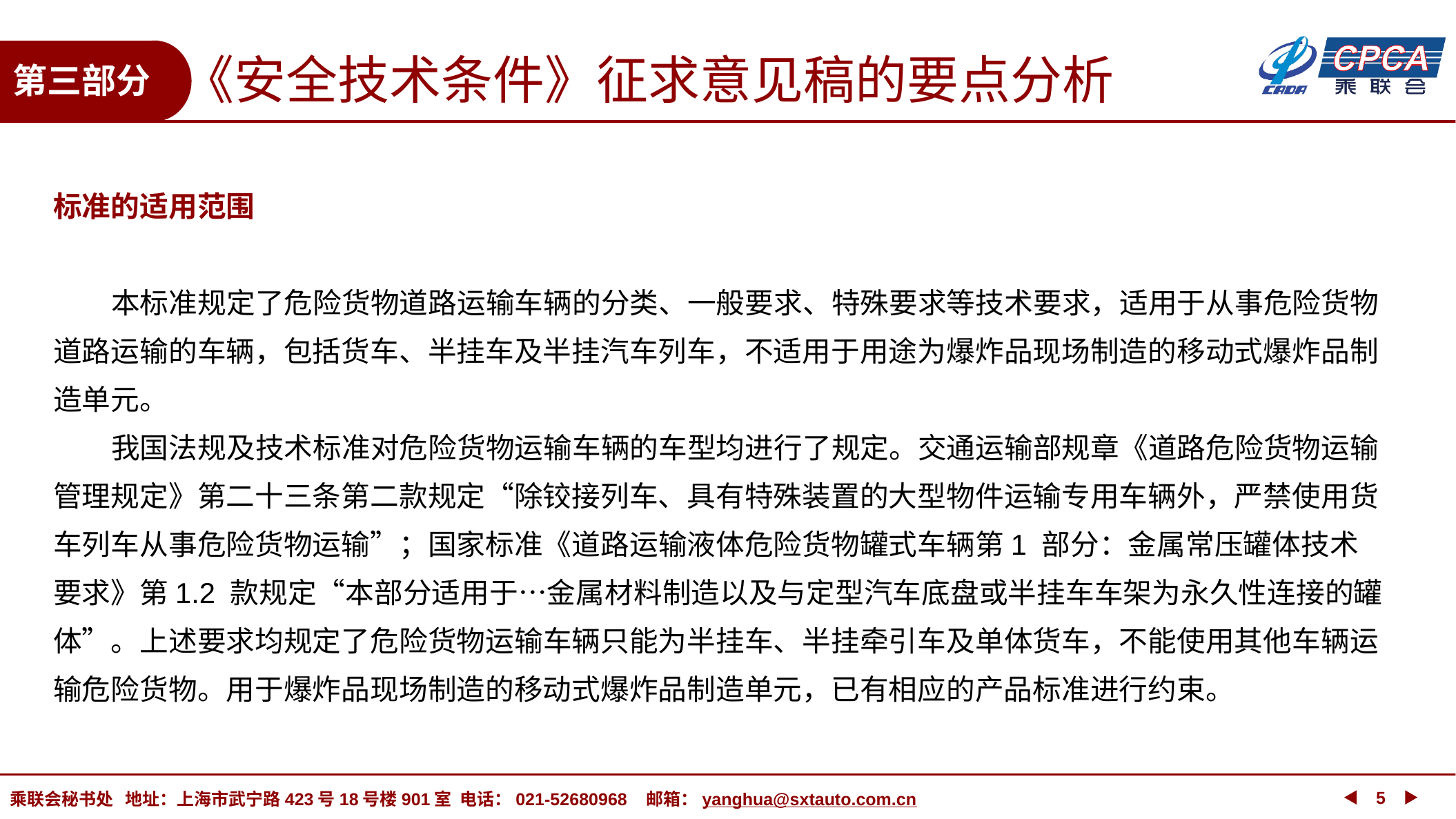

《安全技术条件》征求意见稿的要点分析
第三部分
标准的适用范围

        本标准规定了危险货物道路运输车辆的分类、一般要求、特殊要求等技术要求，适用于从事危险货物道路运输的车辆，包括货车、半挂车及半挂汽车列车，不适用于用途为爆炸品现场制造的移动式爆炸品制造单元。
        我国法规及技术标准对危险货物运输车辆的车型均进行了规定。交通运输部规章《道路危险货物运输管理规定》第二十三条第二款规定“除铰接列车、具有特殊装置的大型物件运输专用车辆外，严禁使用货车列车从事危险货物运输”；国家标准《道路运输液体危险货物罐式车辆第1 部分：金属常压罐体技术要求》第1.2 款规定“本部分适用于…金属材料制造以及与定型汽车底盘或半挂车车架为永久性连接的罐体”。上述要求均规定了危险货物运输车辆只能为半挂车、半挂牵引车及单体货车，不能使用其他车辆运输危险货物。用于爆炸品现场制造的移动式爆炸品制造单元，已有相应的产品标准进行约束。